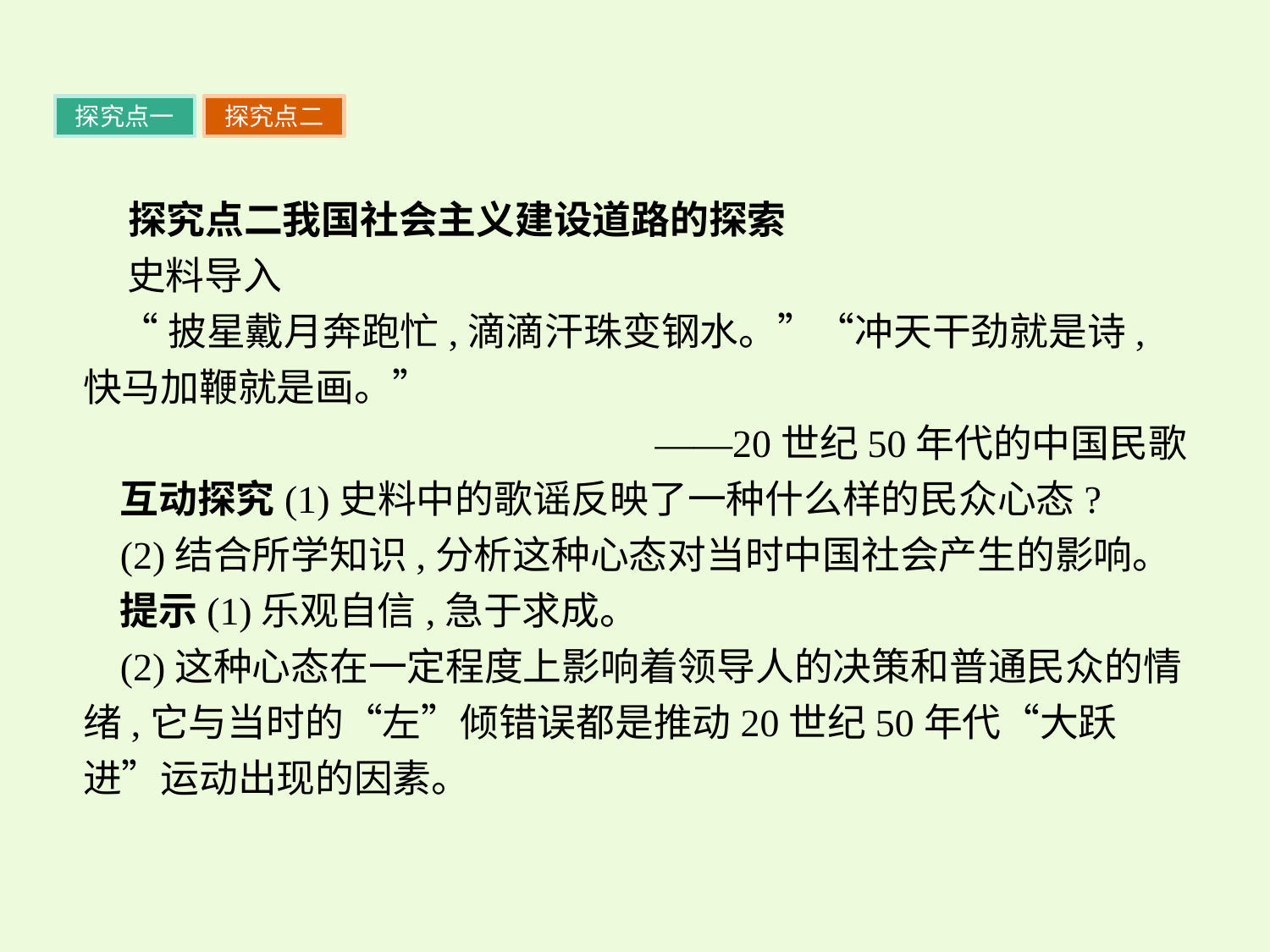

探究点一
探究点二
    探究点二我国社会主义建设道路的探索
    史料导入
“披星戴月奔跑忙,滴滴汗珠变钢水。”“冲天干劲就是诗,快马加鞭就是画。”
——20世纪50年代的中国民歌
互动探究(1)史料中的歌谣反映了一种什么样的民众心态?
(2)结合所学知识,分析这种心态对当时中国社会产生的影响。
提示(1)乐观自信,急于求成。
(2)这种心态在一定程度上影响着领导人的决策和普通民众的情绪,它与当时的“左”倾错误都是推动20世纪50年代“大跃进”运动出现的因素。